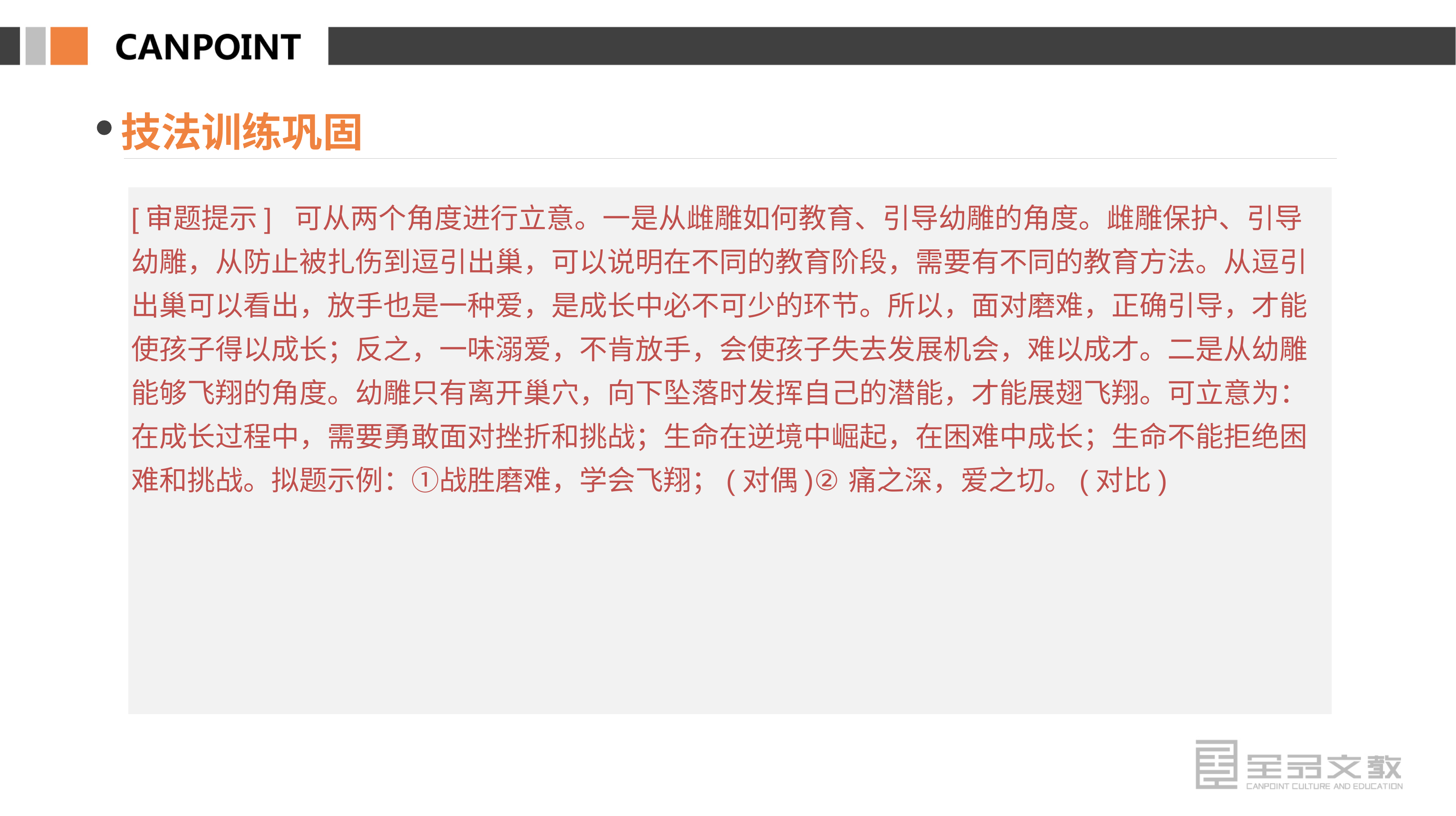

技法训练巩固

[审题提示]  可从两个角度进行立意。一是从雌雕如何教育、引导幼雕的角度。雌雕保护、引导幼雕，从防止被扎伤到逗引出巢，可以说明在不同的教育阶段，需要有不同的教育方法。从逗引出巢可以看出，放手也是一种爱，是成长中必不可少的环节。所以，面对磨难，正确引导，才能使孩子得以成长；反之，一味溺爱，不肯放手，会使孩子失去发展机会，难以成才。二是从幼雕能够飞翔的角度。幼雕只有离开巢穴，向下坠落时发挥自己的潜能，才能展翅飞翔。可立意为：在成长过程中，需要勇敢面对挫折和挑战；生命在逆境中崛起，在困难中成长；生命不能拒绝困难和挑战。拟题示例：①战胜磨难，学会飞翔；(对偶)②痛之深，爱之切。(对比)